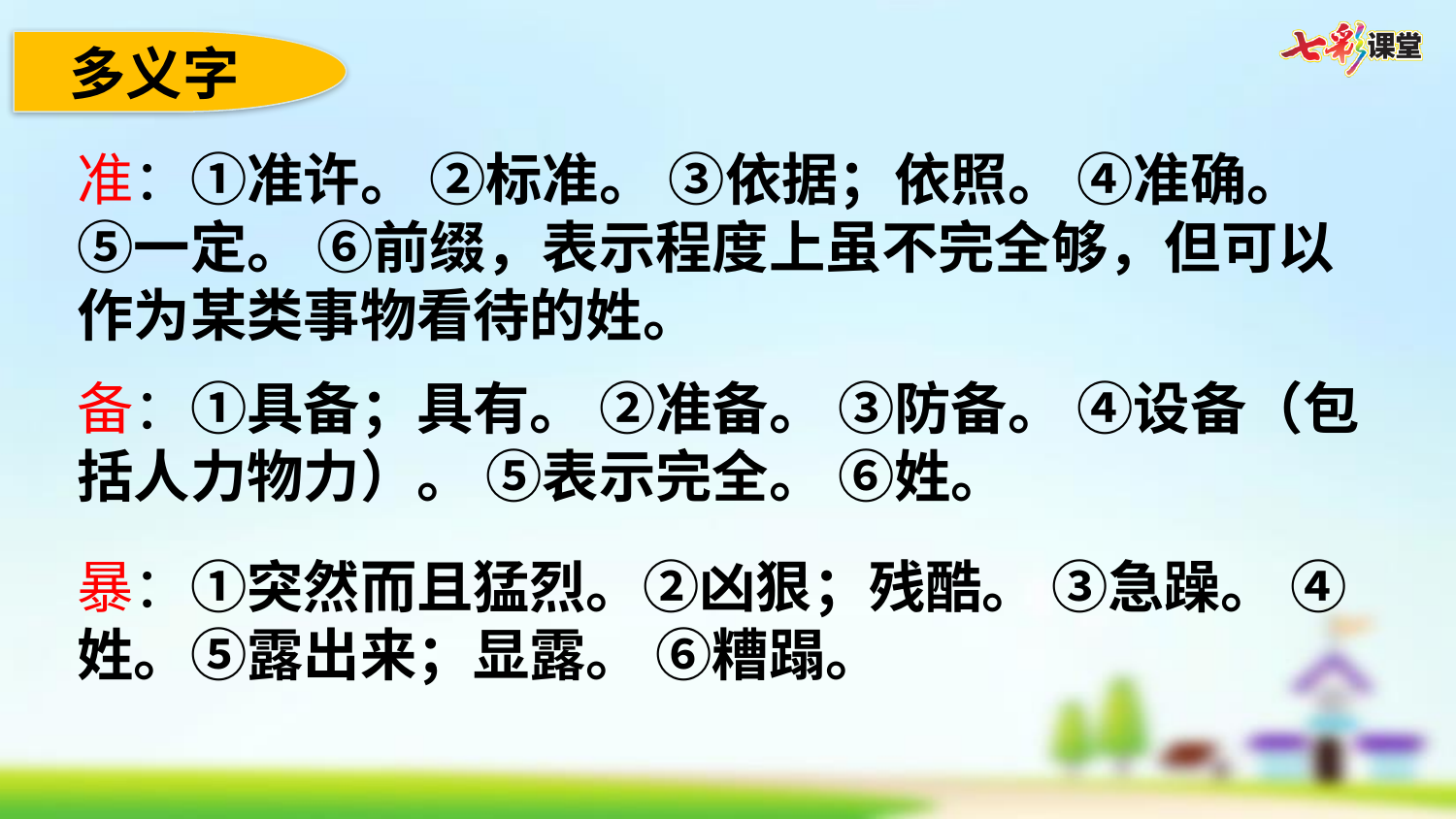

多义字
准：①准许。 ②标准。 ③依据；依照。 ④准确。 ⑤一定。 ⑥前缀，表示程度上虽不完全够，但可以作为某类事物看待的姓。
备：①具备；具有。 ②准备。 ③防备。 ④设备（包括人力物力）。 ⑤表示完全。 ⑥姓。
暴：①突然而且猛烈。②凶狠；残酷。 ③急躁。 ④姓。⑤露出来；显露。 ⑥糟蹋。